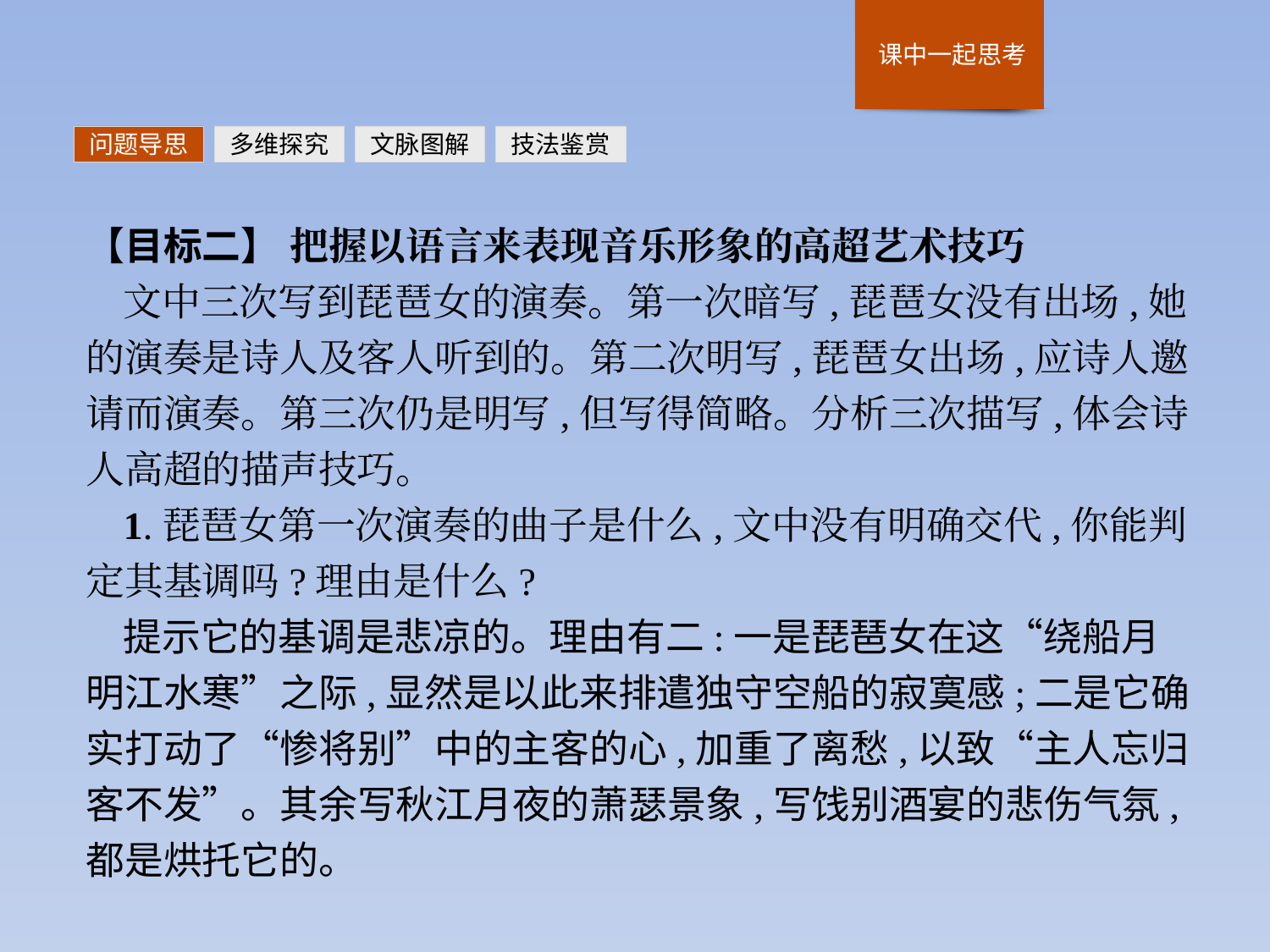

问题导思
多维探究
文脉图解
技法鉴赏
【目标二】 把握以语言来表现音乐形象的高超艺术技巧
文中三次写到琵琶女的演奏。第一次暗写,琵琶女没有出场,她的演奏是诗人及客人听到的。第二次明写,琵琶女出场,应诗人邀请而演奏。第三次仍是明写,但写得简略。分析三次描写,体会诗人高超的描声技巧。
1.琵琶女第一次演奏的曲子是什么,文中没有明确交代,你能判定其基调吗?理由是什么?
提示它的基调是悲凉的。理由有二:一是琵琶女在这“绕船月明江水寒”之际,显然是以此来排遣独守空船的寂寞感;二是它确实打动了“惨将别”中的主客的心,加重了离愁,以致“主人忘归客不发”。其余写秋江月夜的萧瑟景象,写饯别酒宴的悲伤气氛,都是烘托它的。